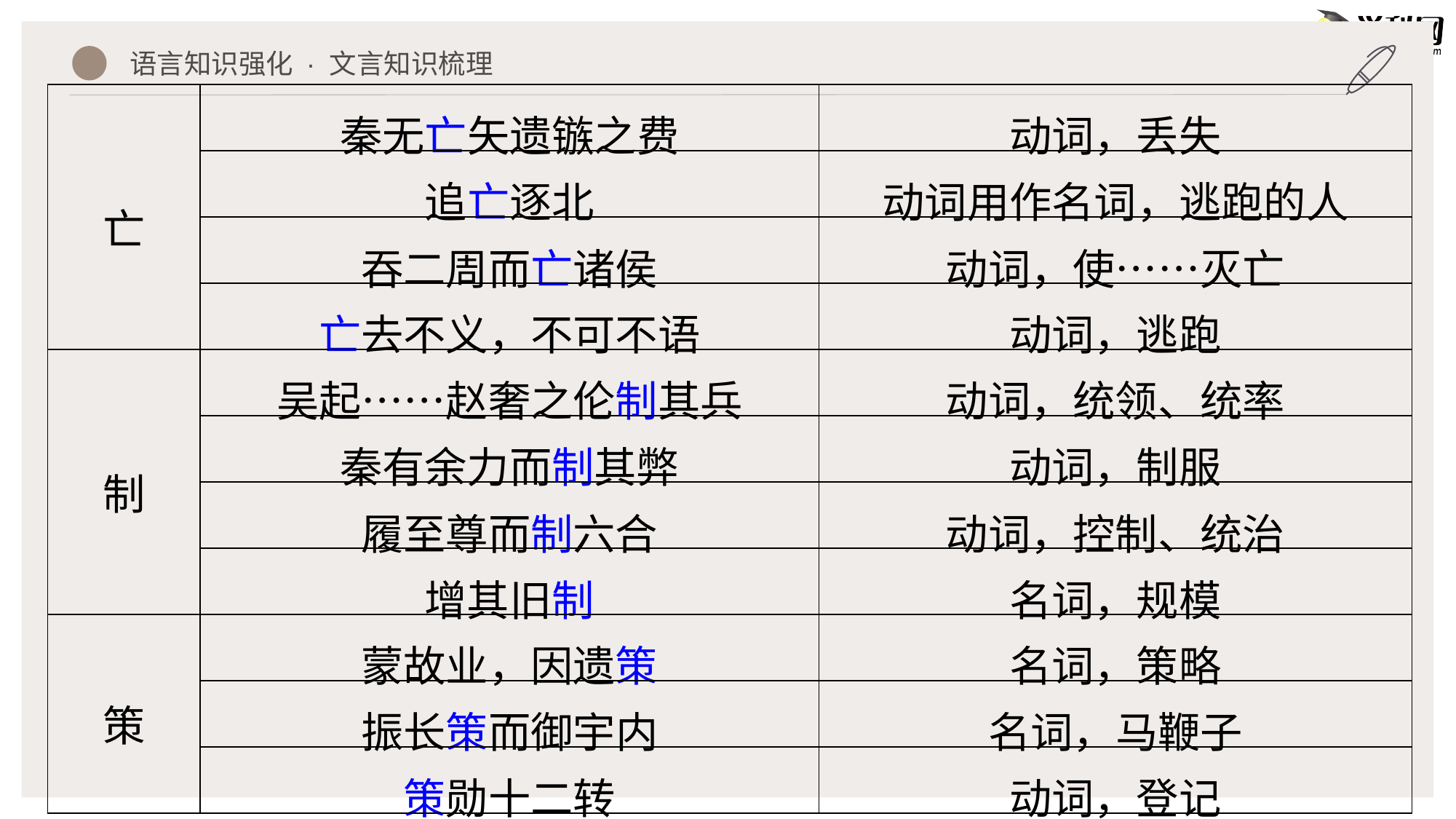

语言知识强化 · 文言知识梳理

| 亡 | 秦无亡矢遗镞之费 | 动词，丢失 |
| --- | --- | --- |
|  | 追亡逐北 | 动词用作名词，逃跑的人 |
|  | 吞二周而亡诸侯 | 动词，使……灭亡 |
|  | 亡去不义，不可不语 | 动词，逃跑 |
| 制 | 吴起……赵奢之伦制其兵 | 动词，统领、统率 |
|  | 秦有余力而制其弊 | 动词，制服 |
|  | 履至尊而制六合 | 动词，控制、统治 |
|  | 增其旧制 | 名词，规模 |
| 策 | 蒙故业，因遗策 | 名词，策略 |
|  | 振长策而御宇内 | 名词，马鞭子 |
|  | 策勋十二转 | 动词，登记 |